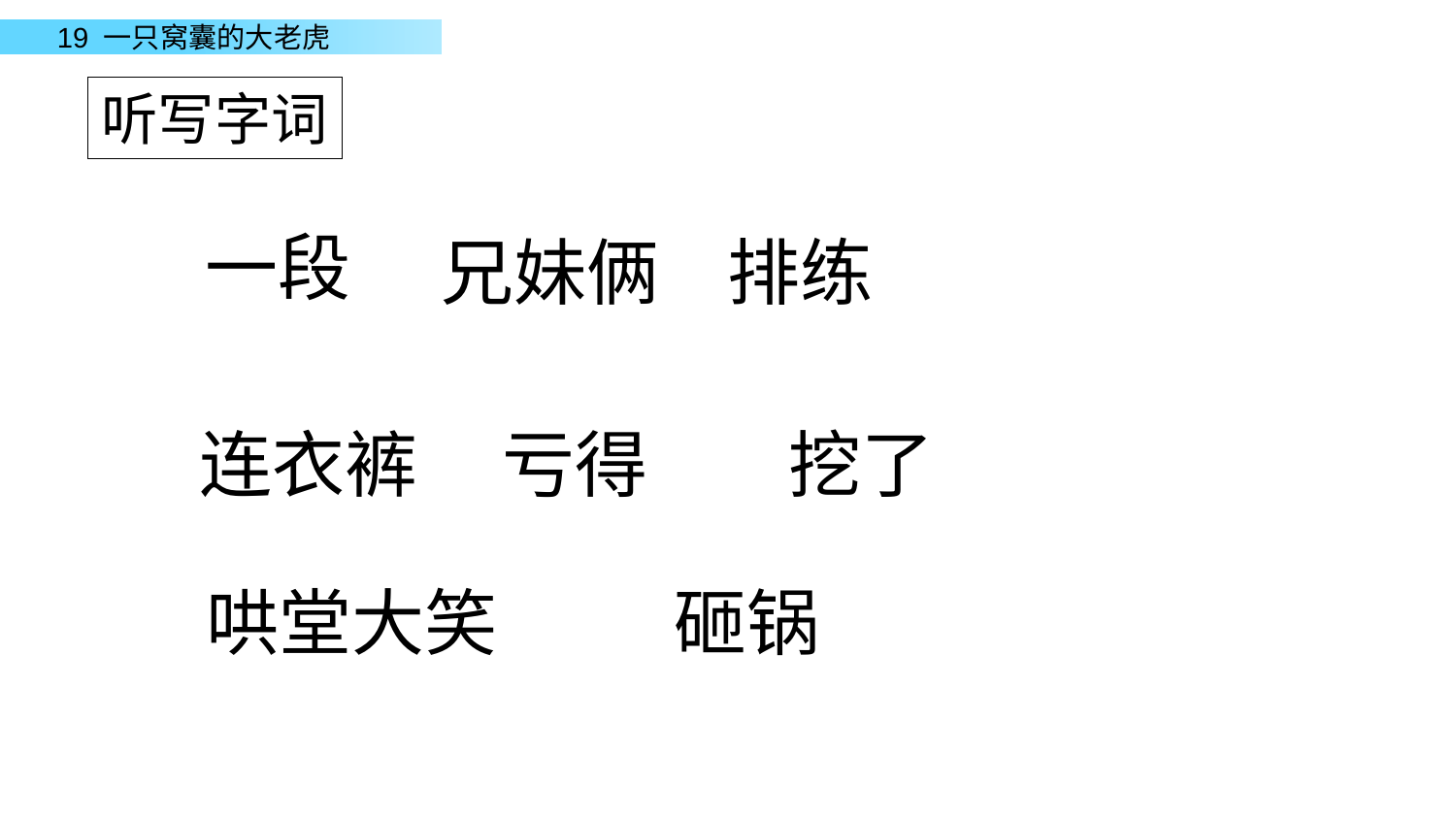

听写字词
 一段
兄妹俩
排练
连衣裤
亏得
挖了
砸锅
哄堂大笑